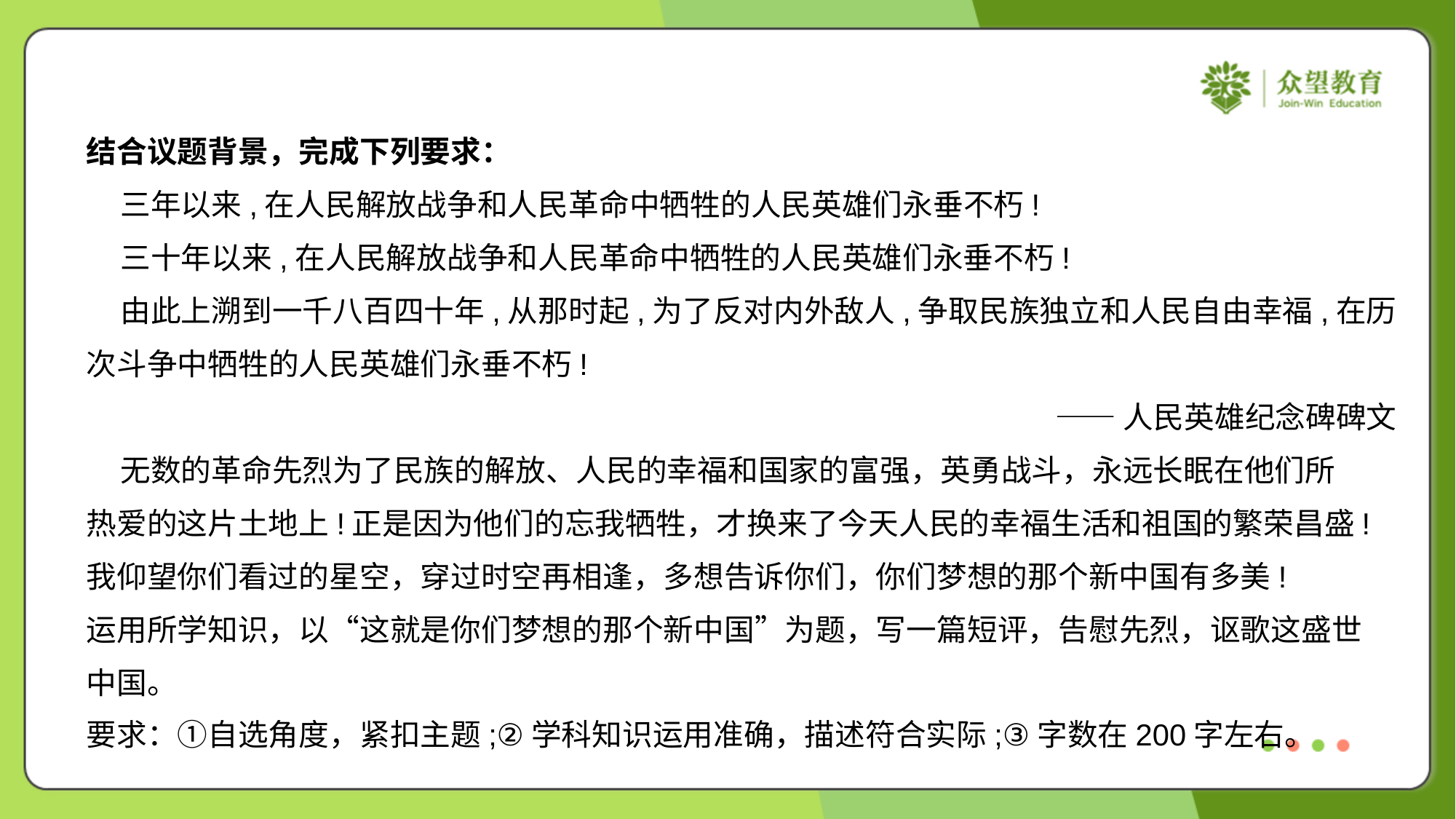

结合议题背景，完成下列要求：
    三年以来,在人民解放战争和人民革命中牺牲的人民英雄们永垂不朽!
    三十年以来,在人民解放战争和人民革命中牺牲的人民英雄们永垂不朽!
    由此上溯到一千八百四十年,从那时起,为了反对内外敌人,争取民族独立和人民自由幸福,在历
次斗争中牺牲的人民英雄们永垂不朽!
——人民英雄纪念碑碑文
    无数的革命先烈为了民族的解放、人民的幸福和国家的富强，英勇战斗，永远长眠在他们所
热爱的这片土地上!正是因为他们的忘我牺牲，才换来了今天人民的幸福生活和祖国的繁荣昌盛!
我仰望你们看过的星空，穿过时空再相逢，多想告诉你们，你们梦想的那个新中国有多美!
运用所学知识，以“这就是你们梦想的那个新中国”为题，写一篇短评，告慰先烈，讴歌这盛世
中国。
要求：①自选角度，紧扣主题;②学科知识运用准确，描述符合实际;③字数在200字左右。